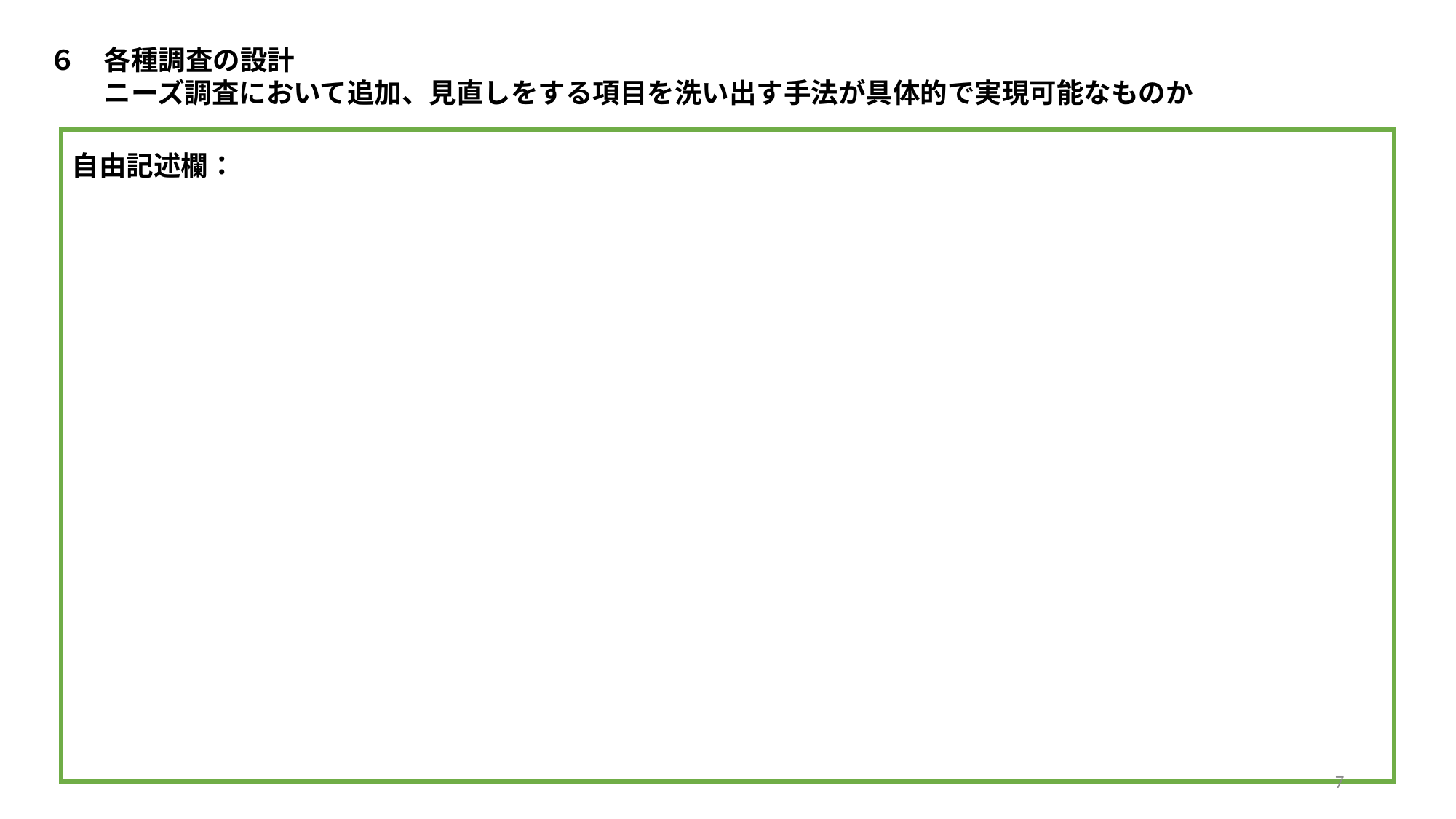

６　各種調査の設計
　　ニーズ調査において追加、見直しをする項目を洗い出す手法が具体的で実現可能なものか

自由記述欄：
7